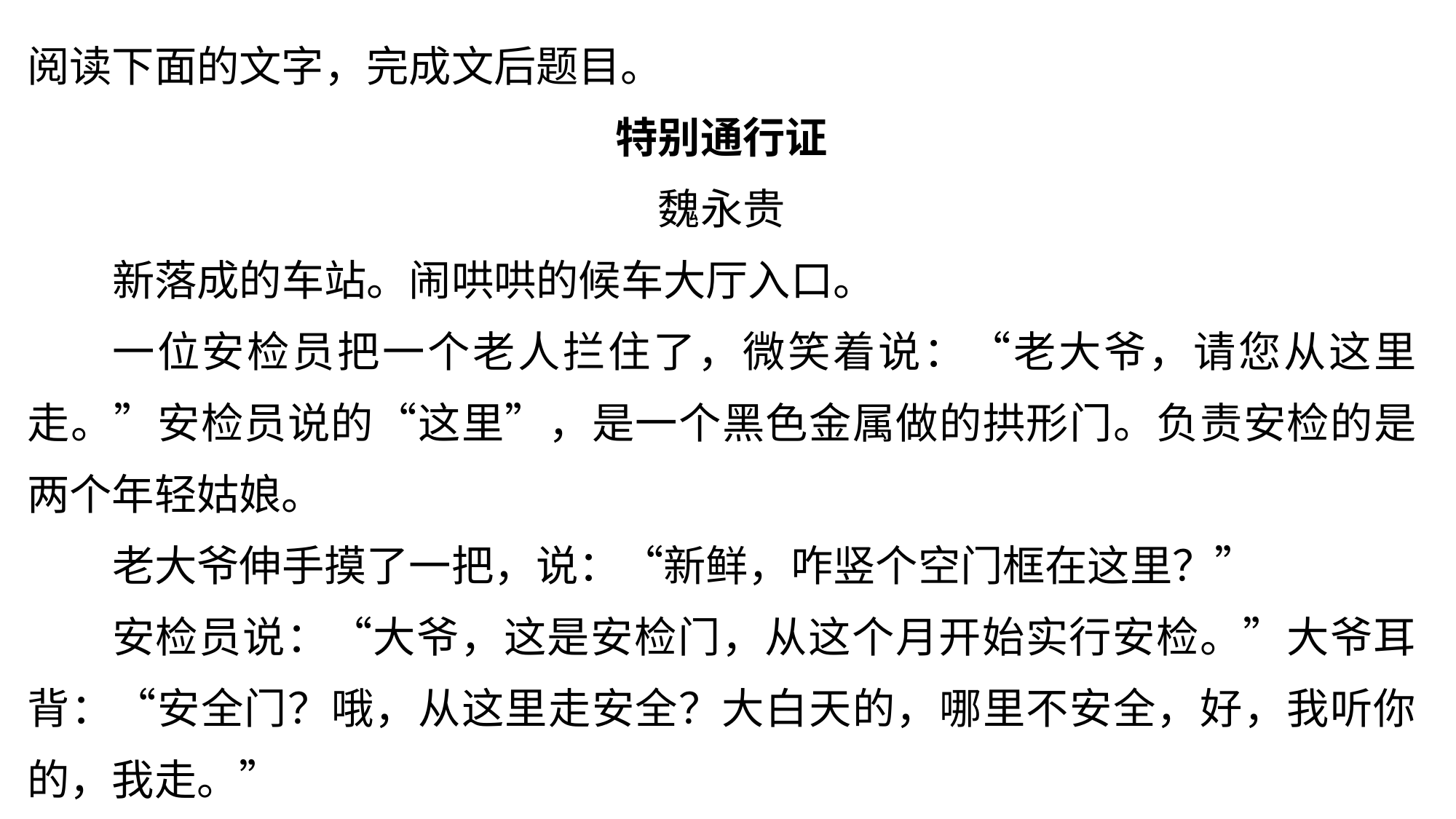

阅读下面的文字，完成文后题目。
特别通行证
魏永贵
新落成的车站。闹哄哄的候车大厅入口。
一位安检员把一个老人拦住了，微笑着说：“老大爷，请您从这里走。”安检员说的“这里”，是一个黑色金属做的拱形门。负责安检的是两个年轻姑娘。
老大爷伸手摸了一把，说：“新鲜，咋竖个空门框在这里？”
安检员说：“大爷，这是安检门，从这个月开始实行安检。”大爷耳背：“安全门？哦，从这里走安全？大白天的，哪里不安全，好，我听你的，我走。”